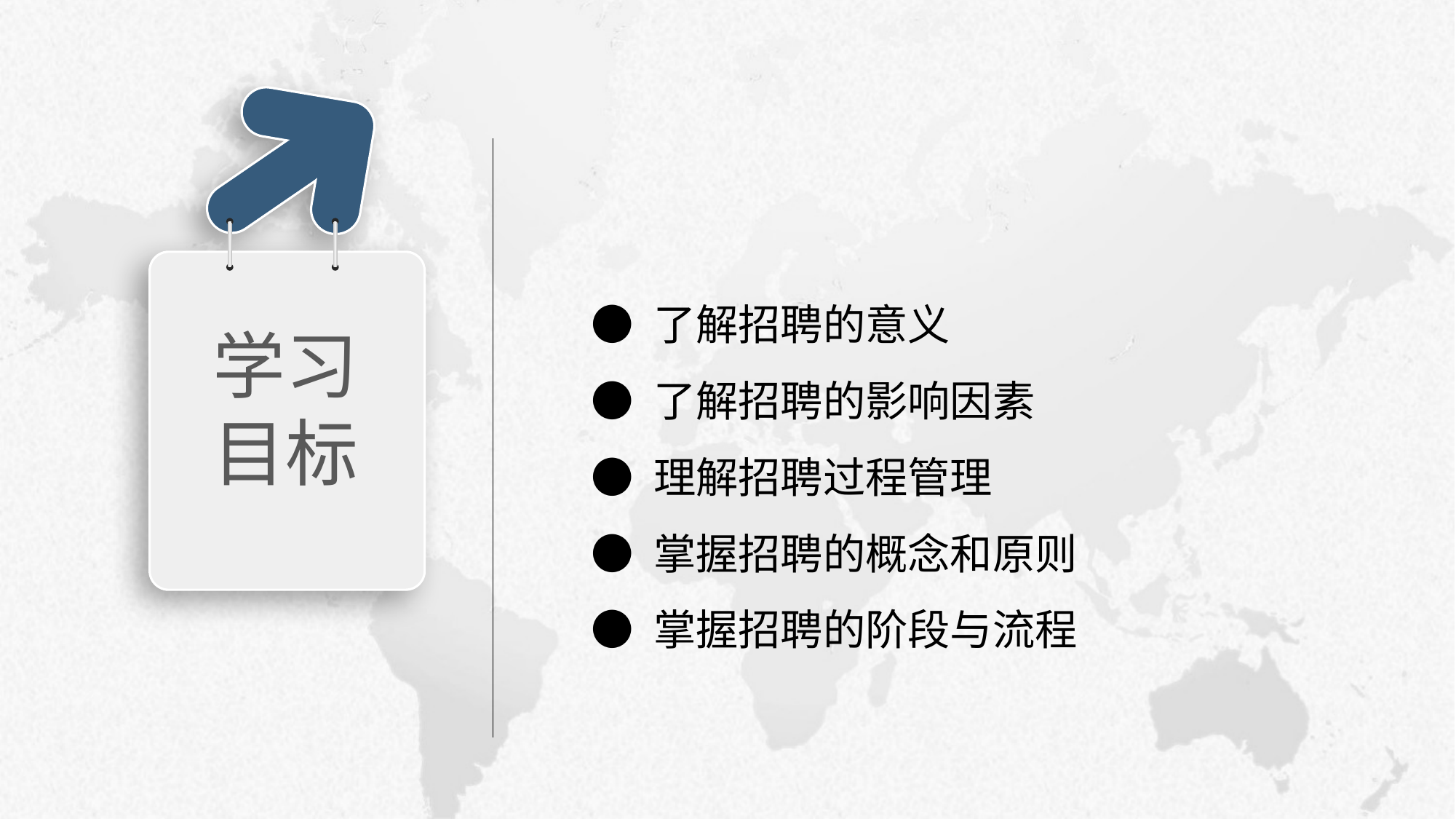

学习目标

● 了解招聘的意义
● 了解招聘的影响因素
● 理解招聘过程管理
● 掌握招聘的概念和原则
● 掌握招聘的阶段与流程